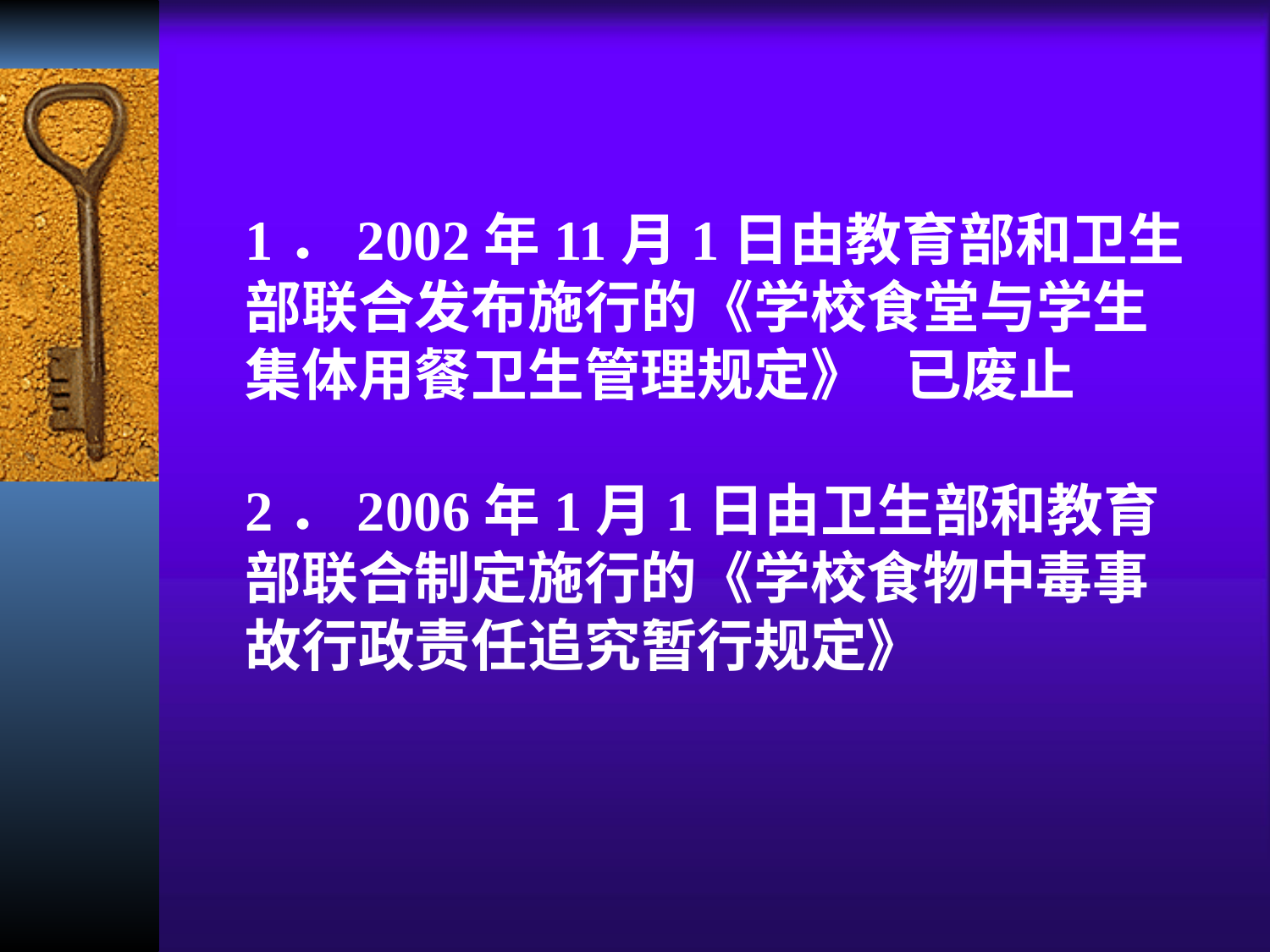

1．2002年11月1日由教育部和卫生部联合发布施行的《学校食堂与学生集体用餐卫生管理规定》   已废止

2．2006年1月1日由卫生部和教育部联合制定施行的《学校食物中毒事故行政责任追究暂行规定》